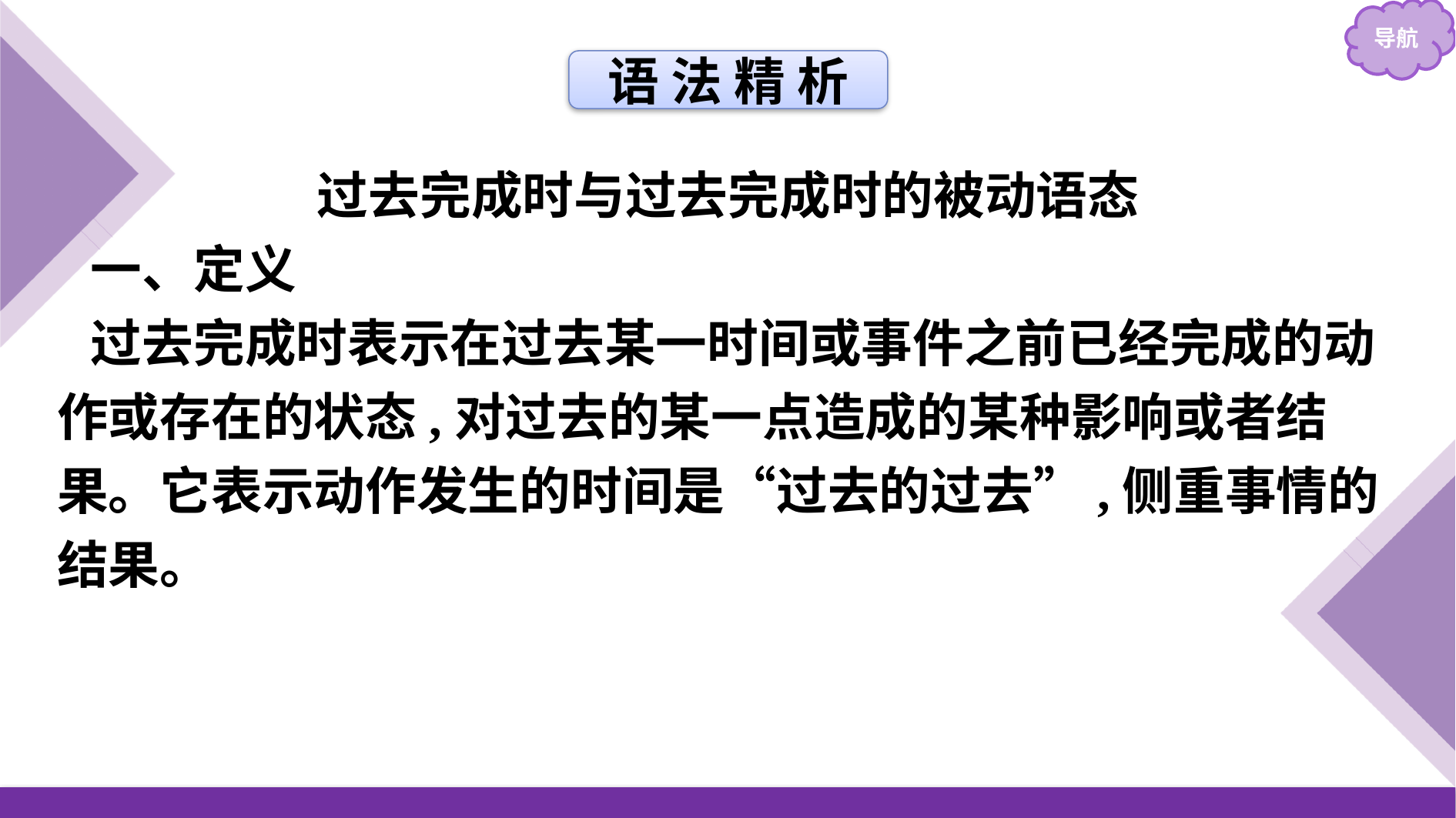

语 法 精 析
过去完成时与过去完成时的被动语态
一、定义
过去完成时表示在过去某一时间或事件之前已经完成的动作或存在的状态,对过去的某一点造成的某种影响或者结果。它表示动作发生的时间是“过去的过去”,侧重事情的结果。